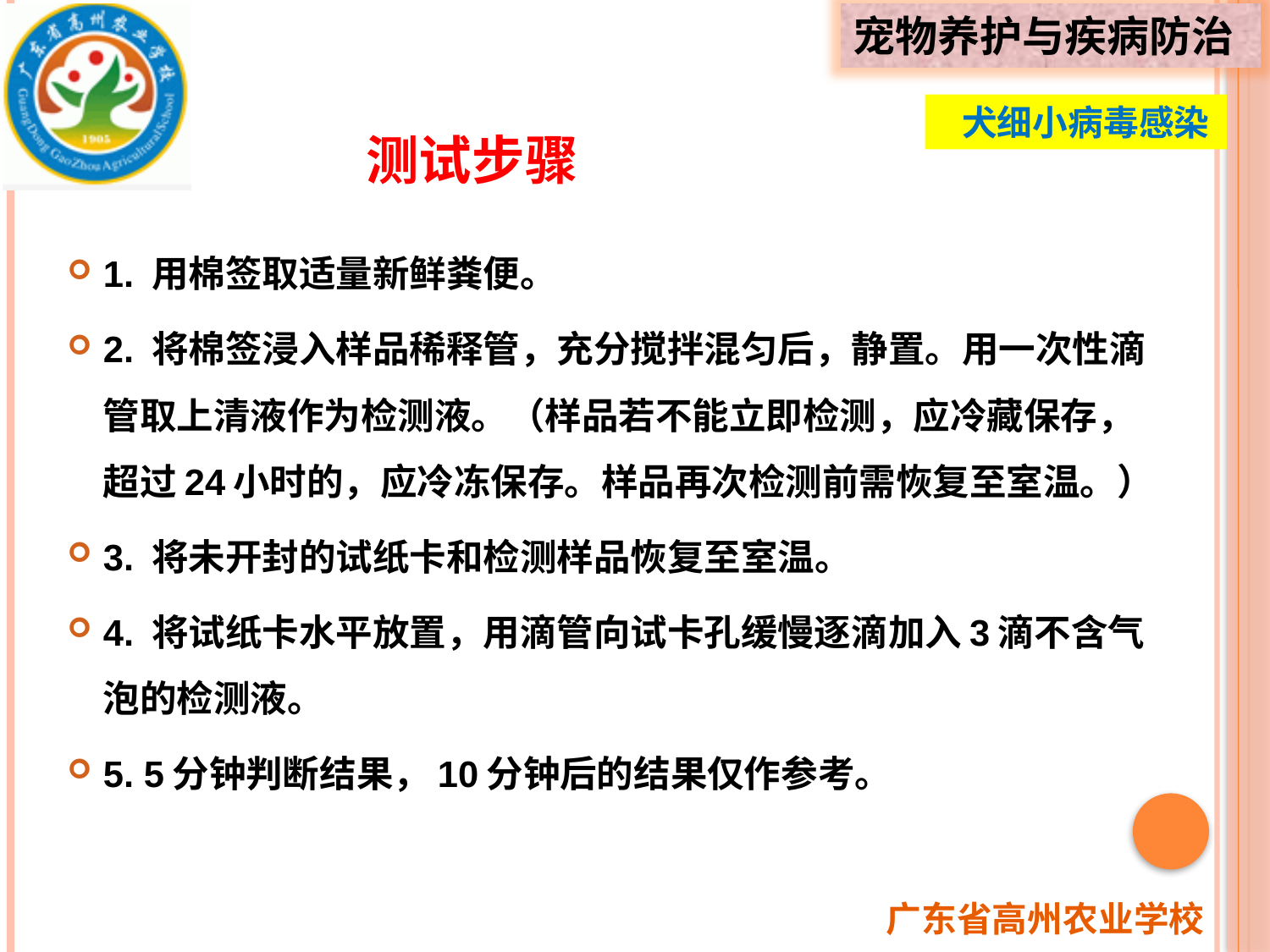

# 测试步骤
  犬细小病毒感染
1. 用棉签取适量新鲜粪便。
2. 将棉签浸入样品稀释管，充分搅拌混匀后，静置。用一次性滴管取上清液作为检测液。（样品若不能立即检测，应冷藏保存，超过24小时的，应冷冻保存。样品再次检测前需恢复至室温。）
3. 将未开封的试纸卡和检测样品恢复至室温。
4. 将试纸卡水平放置，用滴管向试卡孔缓慢逐滴加入3滴不含气泡的检测液。
5. 5分钟判断结果，10分钟后的结果仅作参考。